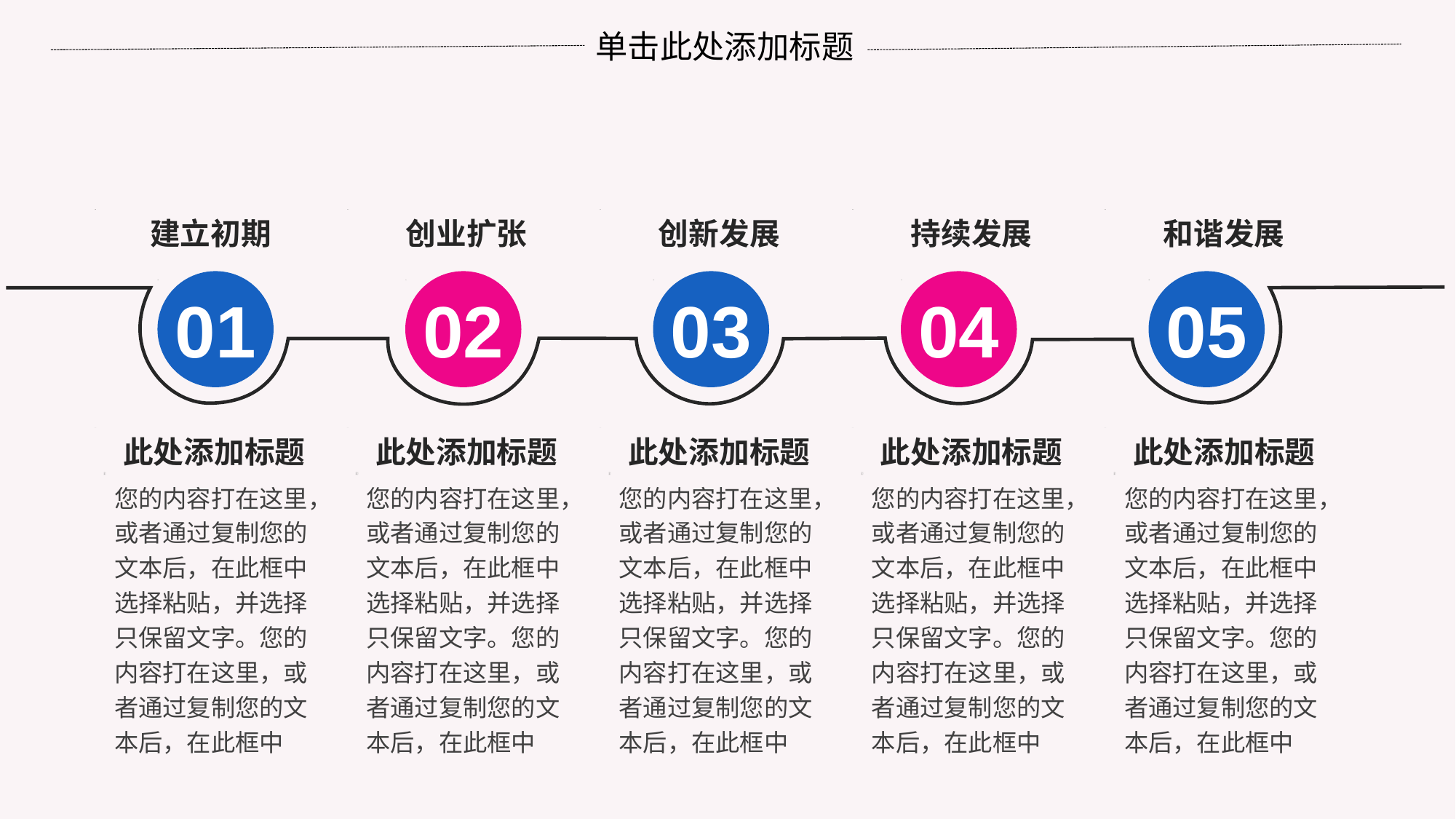

单击此处添加标题
建立初期
创业扩张
创新发展
持续发展
和谐发展

01
02
03
04
05

此处添加标题
此处添加标题
此处添加标题
此处添加标题
此处添加标题
您的内容打在这里，或者通过复制您的文本后，在此框中选择粘贴，并选择只保留文字。您的内容打在这里，或者通过复制您的文本后，在此框中
您的内容打在这里，或者通过复制您的文本后，在此框中选择粘贴，并选择只保留文字。您的内容打在这里，或者通过复制您的文本后，在此框中
您的内容打在这里，或者通过复制您的文本后，在此框中选择粘贴，并选择只保留文字。您的内容打在这里，或者通过复制您的文本后，在此框中
您的内容打在这里，或者通过复制您的文本后，在此框中选择粘贴，并选择只保留文字。您的内容打在这里，或者通过复制您的文本后，在此框中
您的内容打在这里，或者通过复制您的文本后，在此框中选择粘贴，并选择只保留文字。您的内容打在这里，或者通过复制您的文本后，在此框中